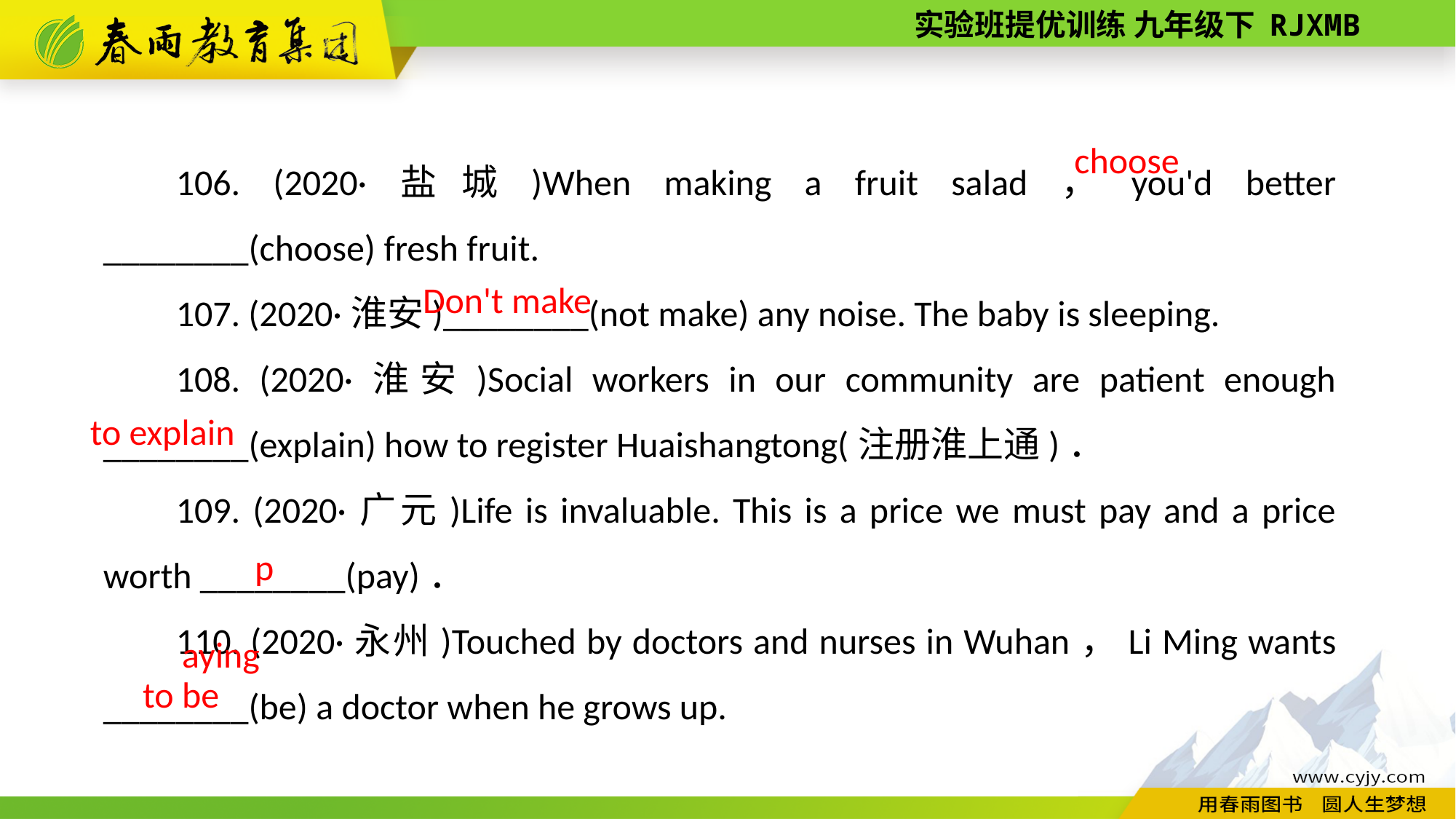

106. (2020·盐城)When making a fruit salad，you'd better ________(choose) fresh fruit.
107. (2020·淮安)________(not make) any noise. The baby is sleeping.
108. (2020·淮安)Social workers in our community are patient enough ________(explain) how to register Huaishangtong(注册淮上通)．
109. (2020·广元)Life is invaluable. This is a price we must pay and a price worth ________(pay)．
110. (2020·永州)Touched by doctors and nurses in Wuhan，Li Ming wants ________(be) a doctor when he grows up.
choose
Don't make
to explain
paying
to be